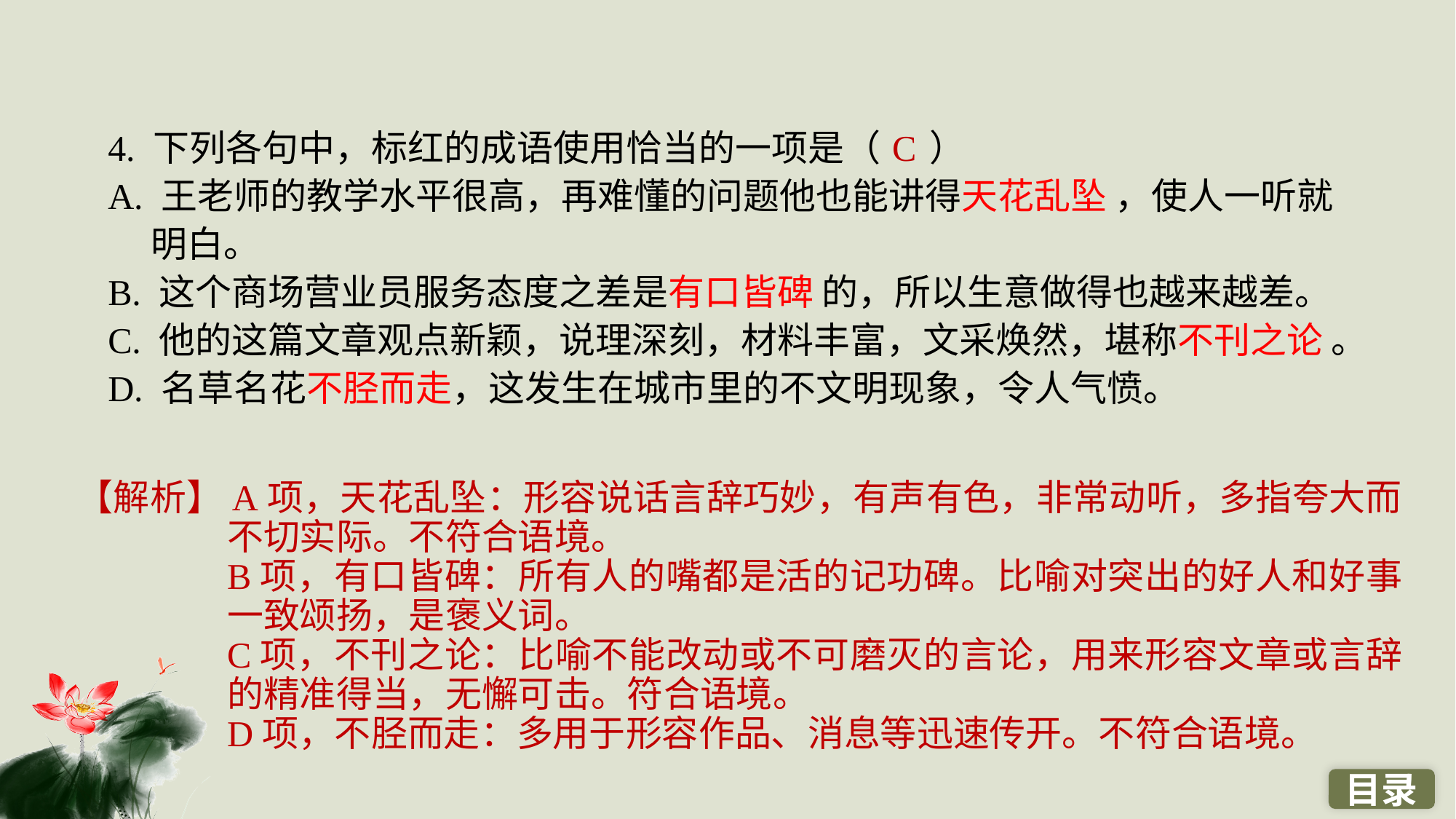

4. 下列各句中，标红的成语使用恰当的一项是（      ）
A. 王老师的教学水平很高，再难懂的问题他也能讲得天花乱坠 ，使人一听就明白。
B. 这个商场营业员服务态度之差是有口皆碑 的，所以生意做得也越来越差。
C. 他的这篇文章观点新颖，说理深刻，材料丰富，文采焕然，堪称不刊之论 。
D. 名草名花不胫而走，这发生在城市里的不文明现象，令人气愤。
C
【解析】A项，天花乱坠：形容说话言辞巧妙，有声有色，非常动听，多指夸大而不切实际。不符合语境。
B项，有口皆碑：所有人的嘴都是活的记功碑。比喻对突出的好人和好事一致颂扬，是褒义词。
C项，不刊之论：比喻不能改动或不可磨灭的言论，用来形容文章或言辞的精准得当，无懈可击。符合语境。
D项，不胫而走：多用于形容作品、消息等迅速传开。不符合语境。